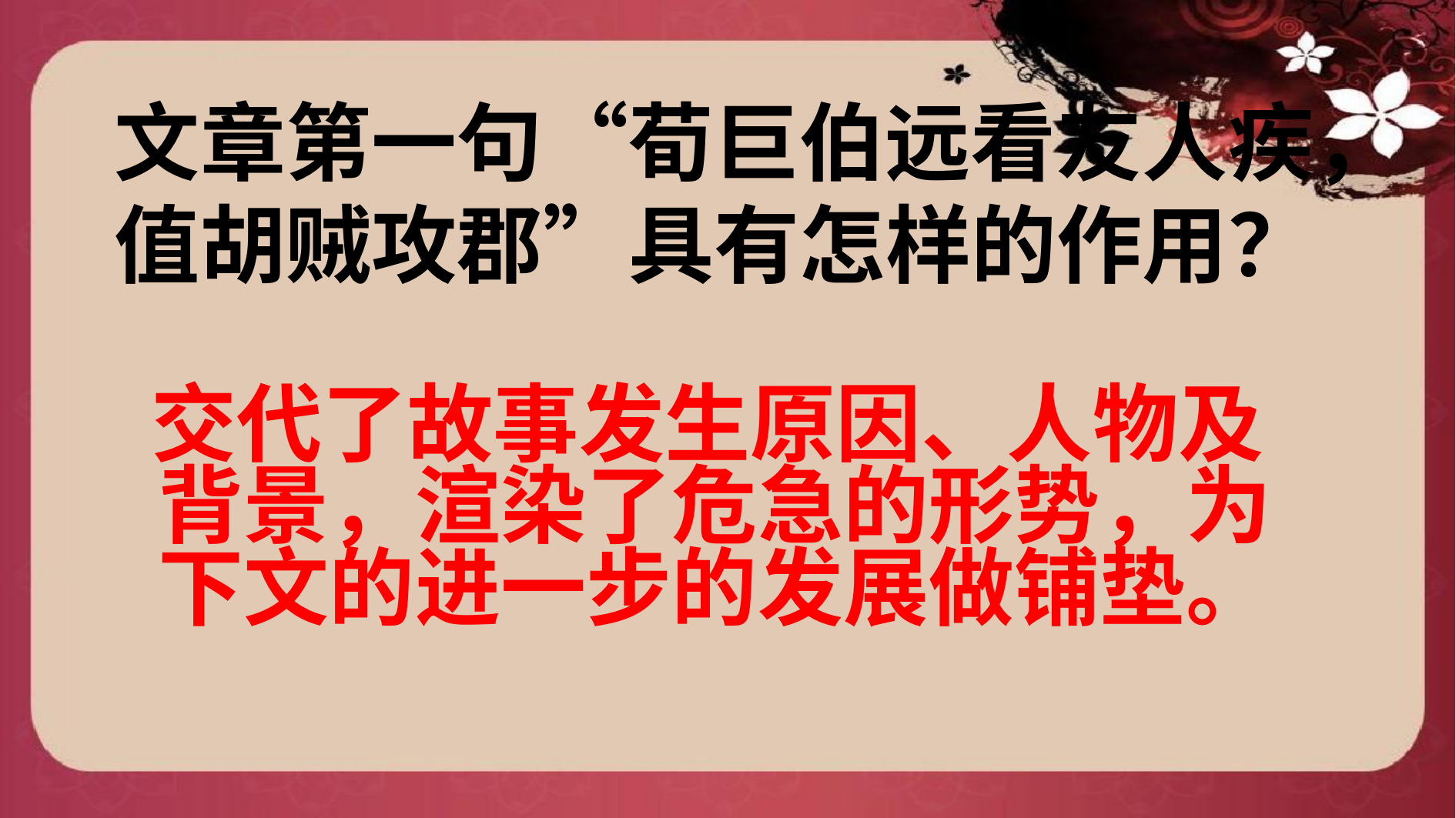

文章第一句“荀巨伯远看友人疾，值胡贼攻郡”具有怎样的作用？
          交代了故事发生原因、人物及背景，渲染了危急的形势，为下文的进一步的发展做铺垫。